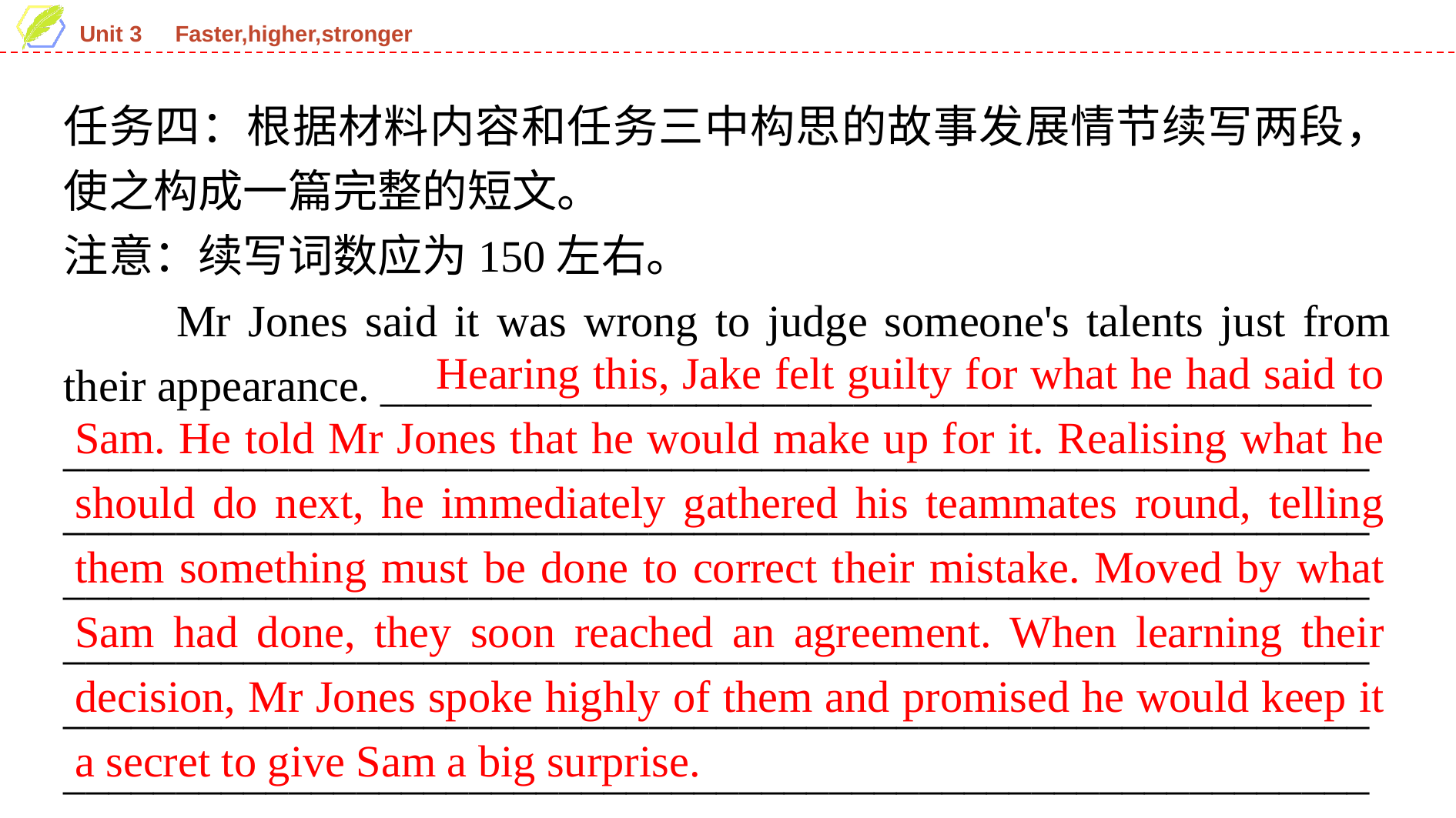

任务四：根据材料内容和任务三中构思的故事发展情节续写两段，使之构成一篇完整的短文。
注意：续写词数应为150左右。
　　Mr Jones said it was wrong to judge someone's talents just from their appearance. ____________________________________________
__________________________________________________________________________________________________________________________________________________________________________________________________________________________________________________________________________________________________________________________________________________________________
                            Hearing this, Jake felt guilty for what he had said to Sam. He told Mr Jones that he would make up for it. Realising what he should do next, he immediately gathered his teammates round, telling them something must be done to correct their mistake. Moved by what Sam had done, they soon reached an agreement. When learning their decision, Mr Jones spoke highly of them and promised he would keep it a secret to give Sam a big surprise.